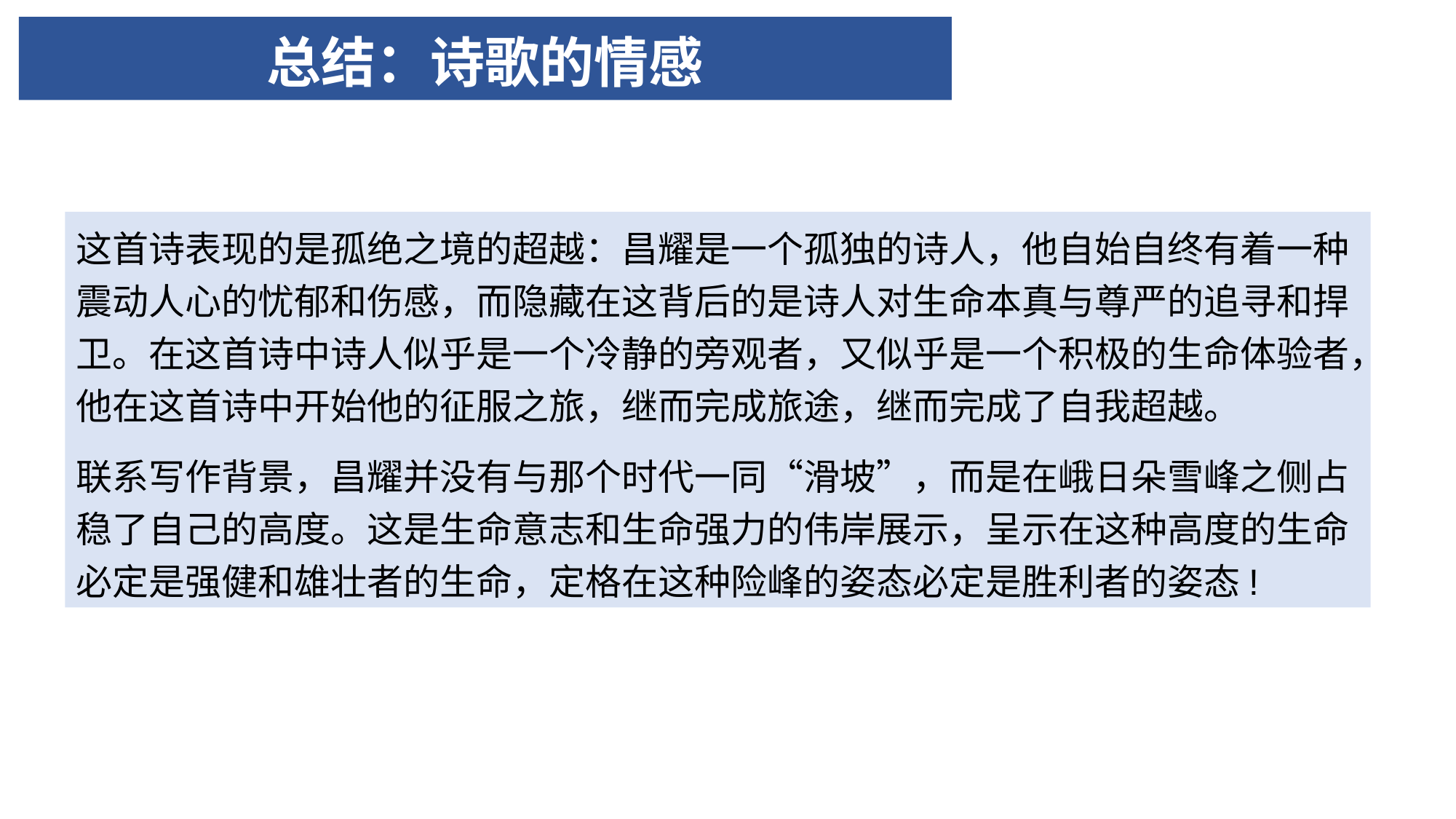

# 总结：诗歌的情感
这首诗表现的是孤绝之境的超越：昌耀是一个孤独的诗人，他自始自终有着一种震动人心的忧郁和伤感，而隐藏在这背后的是诗人对生命本真与尊严的追寻和捍卫。在这首诗中诗人似乎是一个冷静的旁观者，又似乎是一个积极的生命体验者，他在这首诗中开始他的征服之旅，继而完成旅途，继而完成了自我超越。
联系写作背景，昌耀并没有与那个时代一同“滑坡”，而是在峨日朵雪峰之侧占稳了自己的高度。这是生命意志和生命强力的伟岸展示，呈示在这种高度的生命必定是强健和雄壮者的生命，定格在这种险峰的姿态必定是胜利者的姿态!